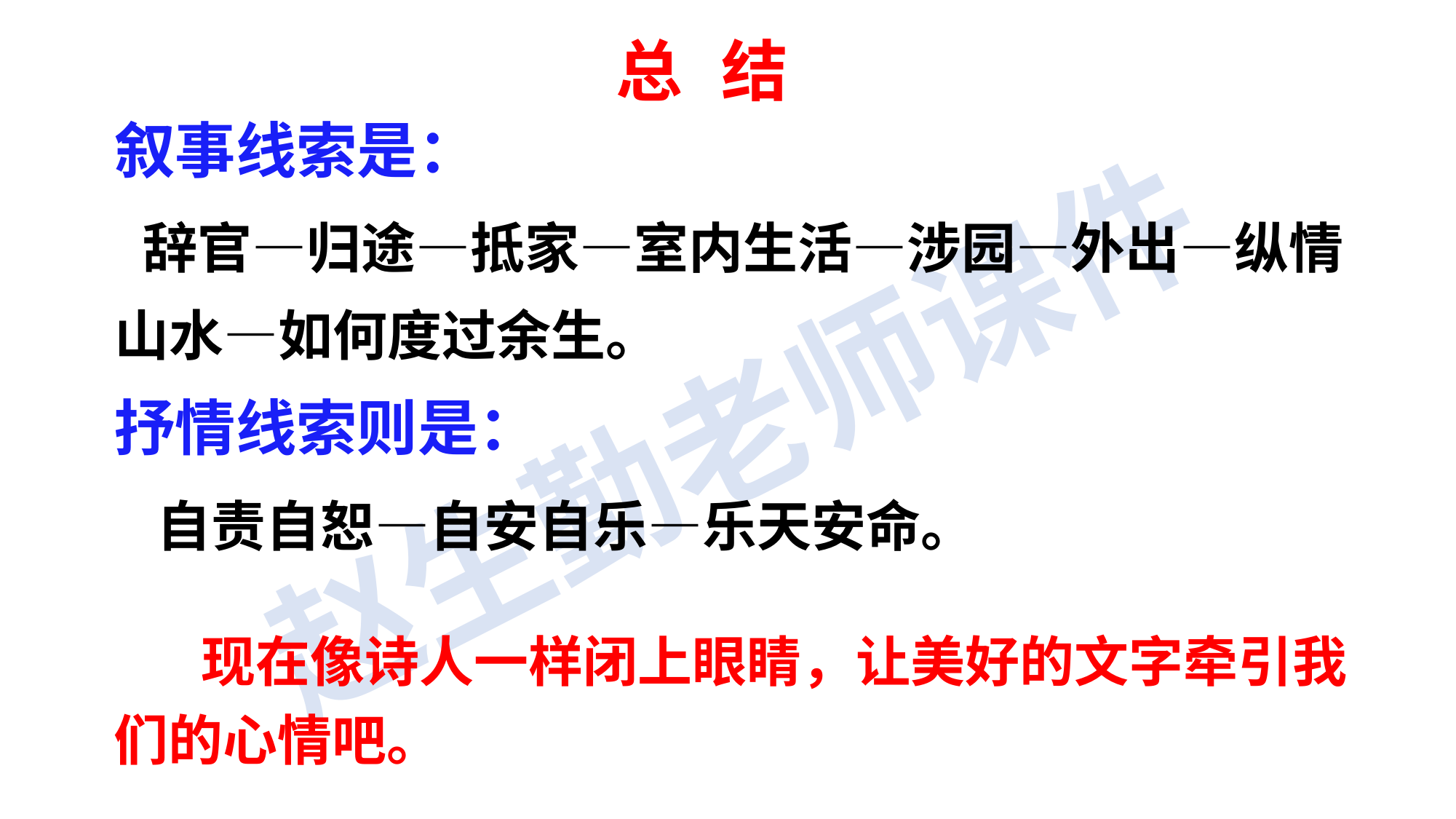

# 总  结
叙事线索是：
 辞官—归途—抵家—室内生活—涉园—外出—纵情
山水—如何度过余生。
抒情线索则是：
  自责自恕—自安自乐—乐天安命。

      现在像诗人一样闭上眼睛，让美好的文字牵引我们的心情吧。